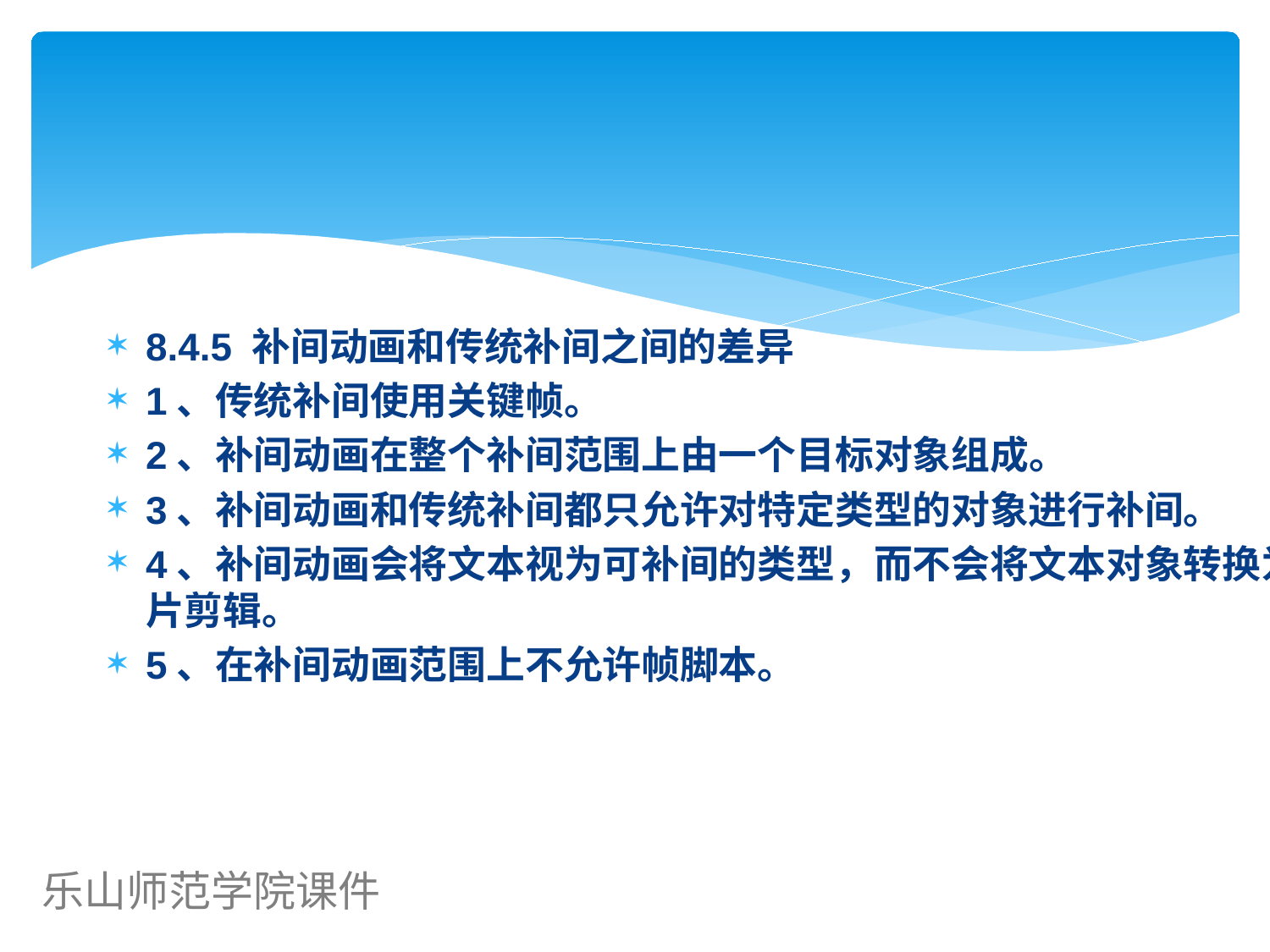

8.4.5 补间动画和传统补间之间的差异
1、传统补间使用关键帧。
2、补间动画在整个补间范围上由一个目标对象组成。
3、补间动画和传统补间都只允许对特定类型的对象进行补间。
4、补间动画会将文本视为可补间的类型，而不会将文本对象转换为影片剪辑。
5、在补间动画范围上不允许帧脚本。